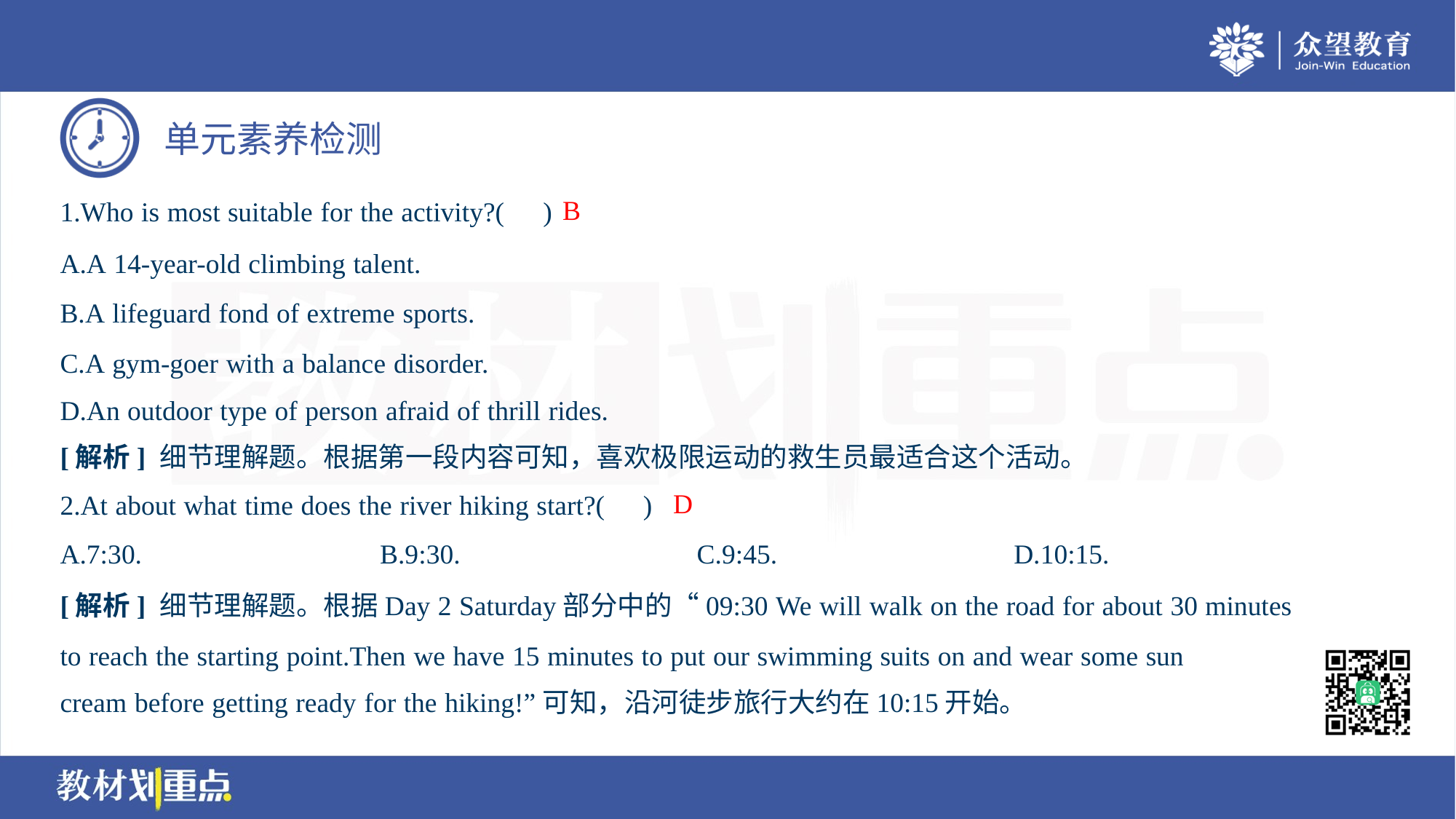

B
1.Who is most suitable for the activity?(     )
A.A 14-year-old climbing talent.
B.A lifeguard fond of extreme sports.
C.A gym-goer with a balance disorder.
D.An outdoor type of person afraid of thrill rides.
[解析] 细节理解题。根据第一段内容可知，喜欢极限运动的救生员最适合这个活动。
D
2.At about what time does the river hiking start?(     )
A.7:30.	B.9:30.	C.9:45.	D.10:15.
[解析] 细节理解题。根据Day 2 Saturday部分中的“09:30 We will walk on the road for about 30 minutes
to reach the starting point.Then we have 15 minutes to put our swimming suits on and wear some sun
cream before getting ready for the hiking!”可知，沿河徒步旅行大约在10:15开始。